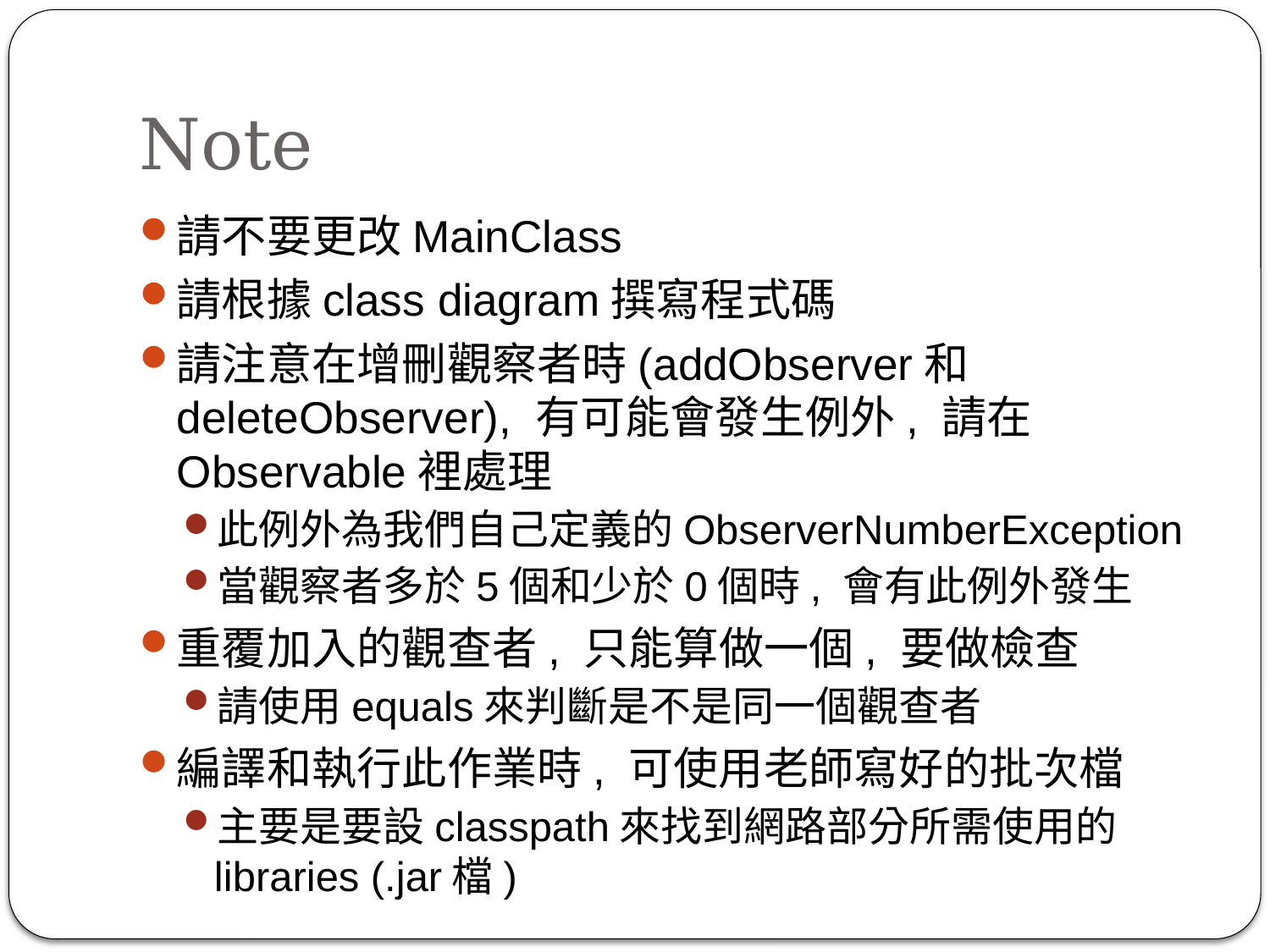

# Note
請不要更改MainClass
請根據class diagram撰寫程式碼
請注意在增刪觀察者時(addObserver和deleteObserver), 有可能會發生例外, 請在Observable裡處理
此例外為我們自己定義的ObserverNumberException
當觀察者多於5個和少於0個時, 會有此例外發生
重覆加入的觀查者, 只能算做一個, 要做檢查
請使用equals來判斷是不是同一個觀查者
編譯和執行此作業時, 可使用老師寫好的批次檔
主要是要設classpath來找到網路部分所需使用的libraries (.jar檔)